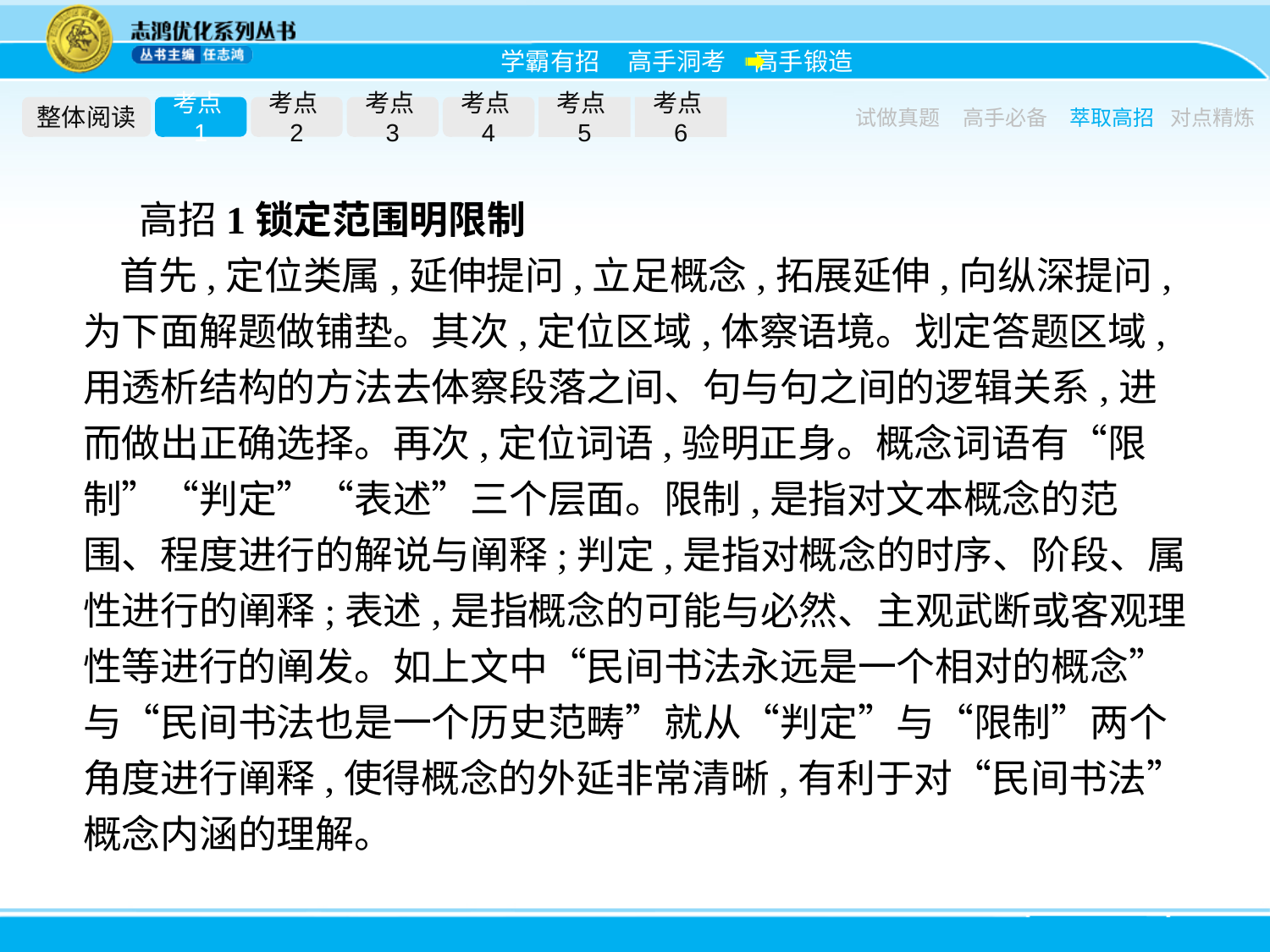

整体阅读
考点1
考点2
考点3
考点4
考点5
考点6
试做真题
高手必备
萃取高招
对点精炼
高招1锁定范围明限制
首先,定位类属,延伸提问,立足概念,拓展延伸,向纵深提问,为下面解题做铺垫。其次,定位区域,体察语境。划定答题区域,用透析结构的方法去体察段落之间、句与句之间的逻辑关系,进而做出正确选择。再次,定位词语,验明正身。概念词语有“限制”“判定”“表述”三个层面。限制,是指对文本概念的范围、程度进行的解说与阐释;判定,是指对概念的时序、阶段、属性进行的阐释;表述,是指概念的可能与必然、主观武断或客观理性等进行的阐发。如上文中“民间书法永远是一个相对的概念”与“民间书法也是一个历史范畴”就从“判定”与“限制”两个角度进行阐释,使得概念的外延非常清晰,有利于对“民间书法”概念内涵的理解。